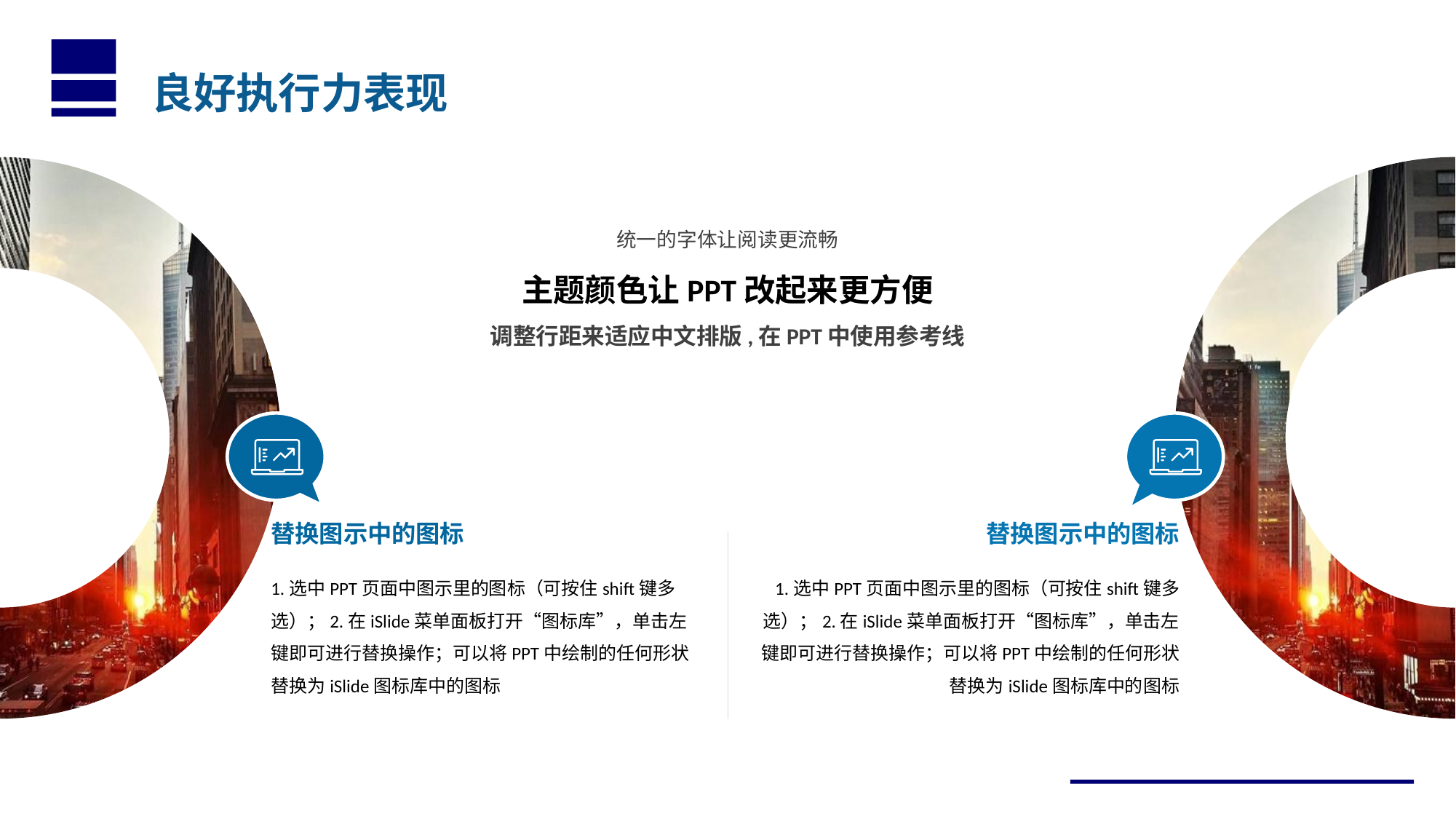

良好执行力表现

统一的字体让阅读更流畅
主题颜色让PPT改起来更方便
调整行距来适应中文排版,在PPT中使用参考线

替换图示中的图标
1.选中PPT页面中图示里的图标（可按住shift键多选）；2.在iSlide菜单面板打开“图标库”，单击左键即可进行替换操作；可以将PPT中绘制的任何形状替换为iSlide图标库中的图标
替换图示中的图标
1.选中PPT页面中图示里的图标（可按住shift键多选）；2.在iSlide菜单面板打开“图标库”，单击左键即可进行替换操作；可以将PPT中绘制的任何形状替换为iSlide图标库中的图标